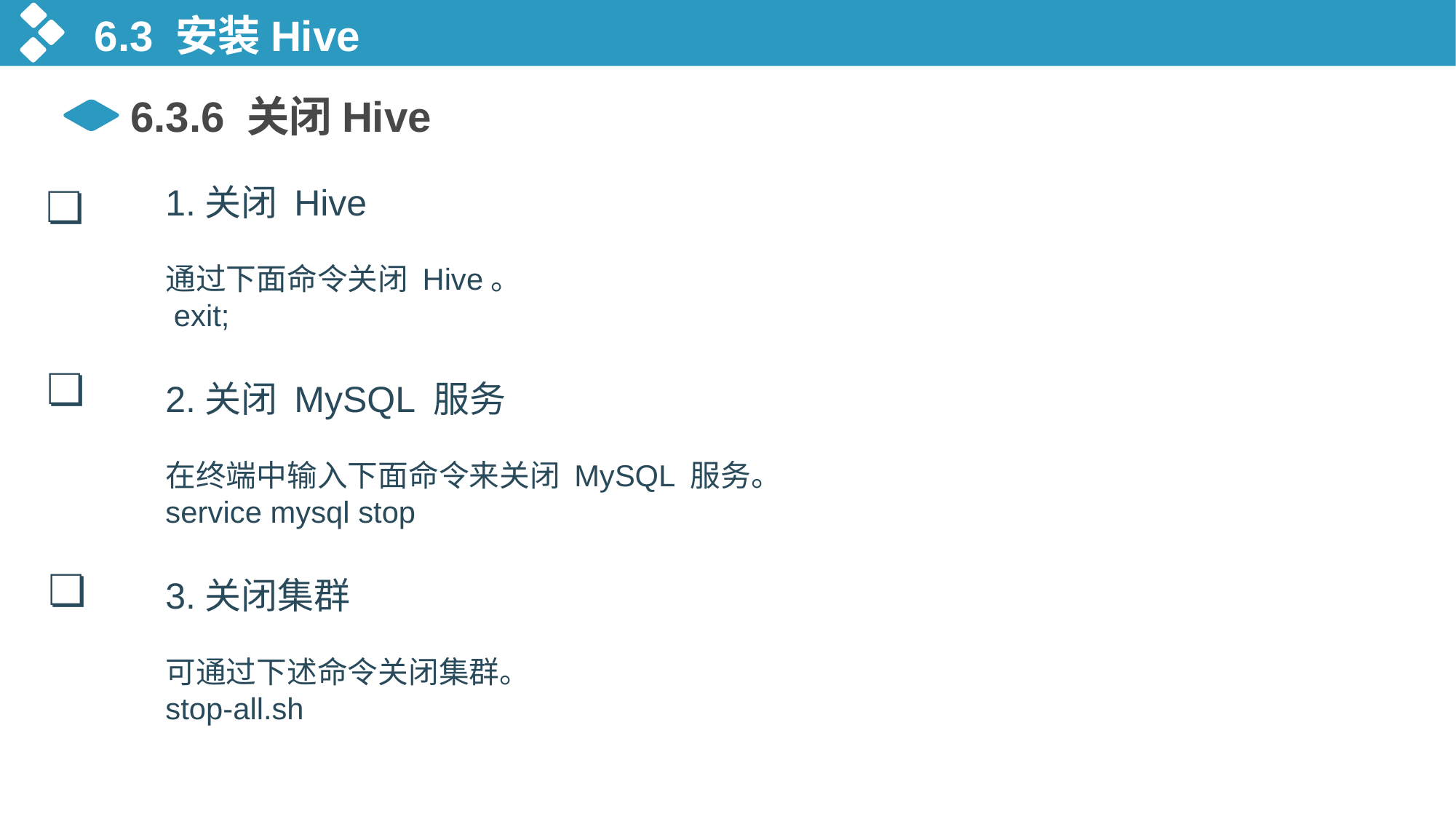

6.3 安装Hive
6.3.6 关闭Hive

❏
1.关闭 Hive

通过下面命令关闭 Hive。
 exit;

2.关闭 MySQL 服务

在终端中输入下面命令来关闭 MySQL 服务。
service mysql stop

3.关闭集群

可通过下述命令关闭集群。
stop-all.sh
❏
❏